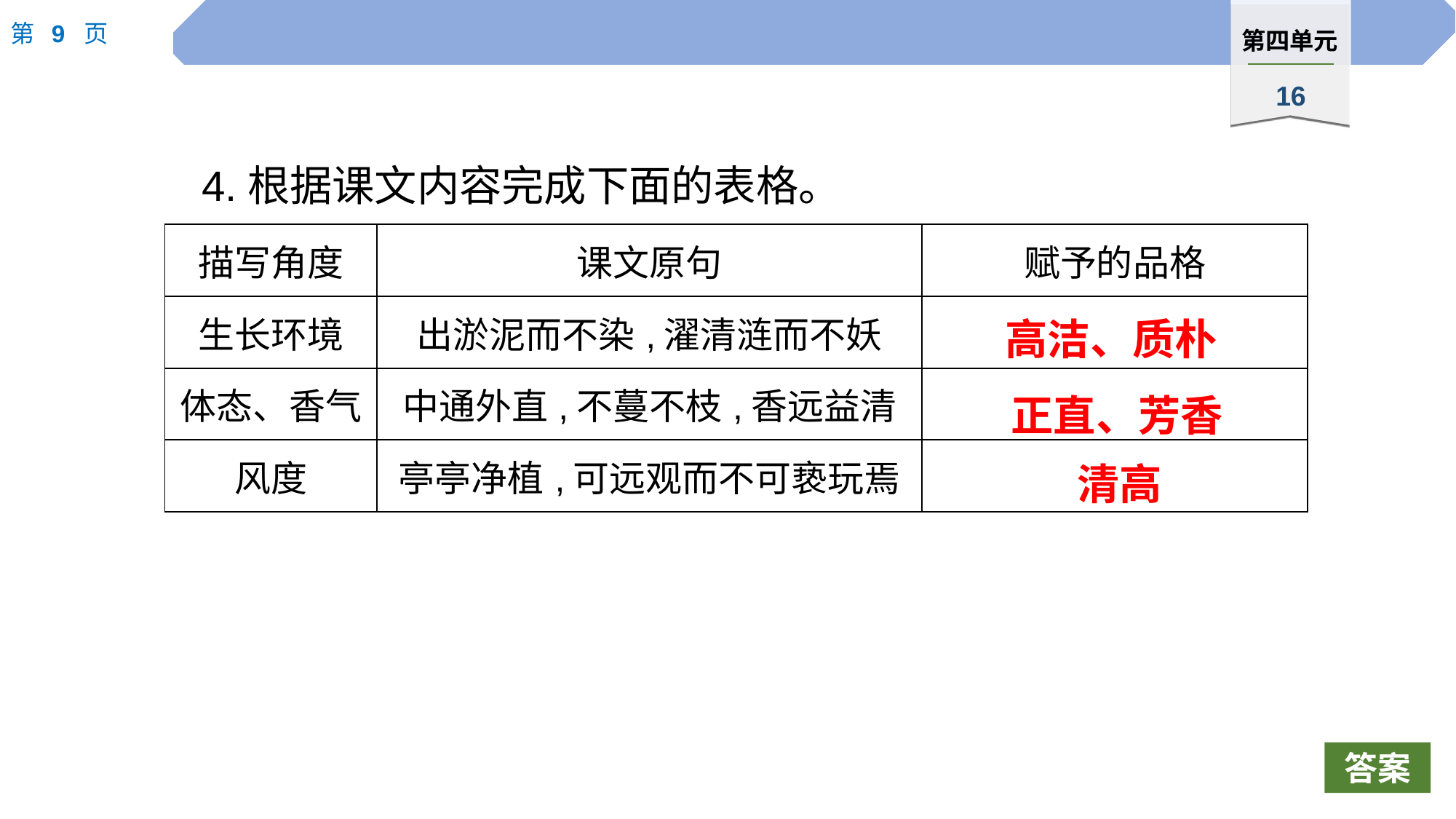

4.根据课文内容完成下面的表格。
| 描写角度 | 课文原句 | 赋予的品格 |
| --- | --- | --- |
| 生长环境 | 出淤泥而不染,濯清涟而不妖 |  |
| 体态、香气 | 中通外直,不蔓不枝,香远益清 |  |
| 风度 | 亭亭净植,可远观而不可亵玩焉 |  |
高洁、质朴
正直、芳香
清高
答案